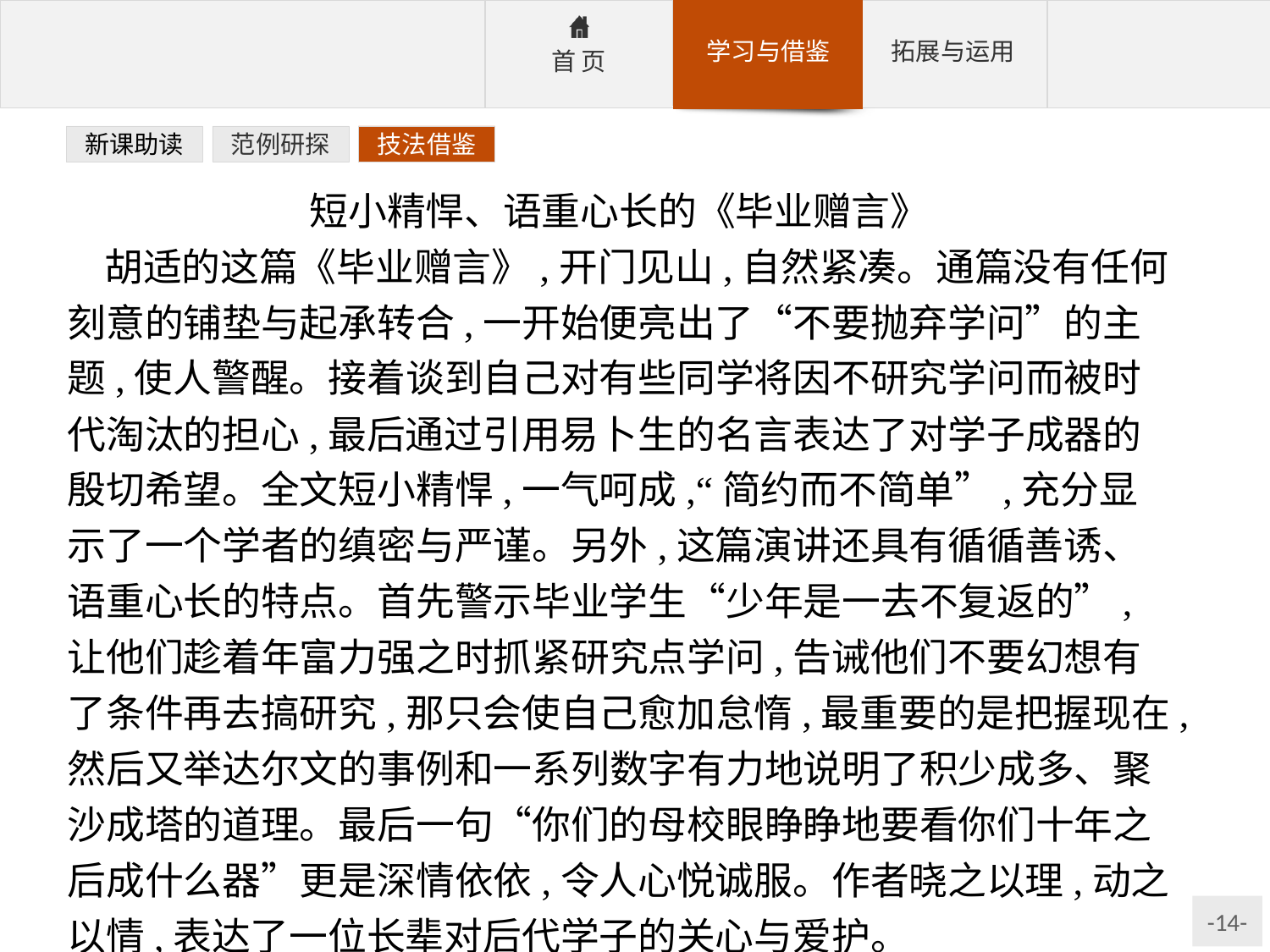

新课助读
范例研探
技法借鉴
短小精悍、语重心长的《毕业赠言》
胡适的这篇《毕业赠言》,开门见山,自然紧凑。通篇没有任何刻意的铺垫与起承转合,一开始便亮出了“不要抛弃学问”的主题,使人警醒。接着谈到自己对有些同学将因不研究学问而被时代淘汰的担心,最后通过引用易卜生的名言表达了对学子成器的殷切希望。全文短小精悍,一气呵成,“简约而不简单”,充分显示了一个学者的缜密与严谨。另外,这篇演讲还具有循循善诱、语重心长的特点。首先警示毕业学生“少年是一去不复返的”,让他们趁着年富力强之时抓紧研究点学问,告诫他们不要幻想有了条件再去搞研究,那只会使自己愈加怠惰,最重要的是把握现在,然后又举达尔文的事例和一系列数字有力地说明了积少成多、聚沙成塔的道理。最后一句“你们的母校眼睁睁地要看你们十年之后成什么器”更是深情依依,令人心悦诚服。作者晓之以理,动之以情,表达了一位长辈对后代学子的关心与爱护。